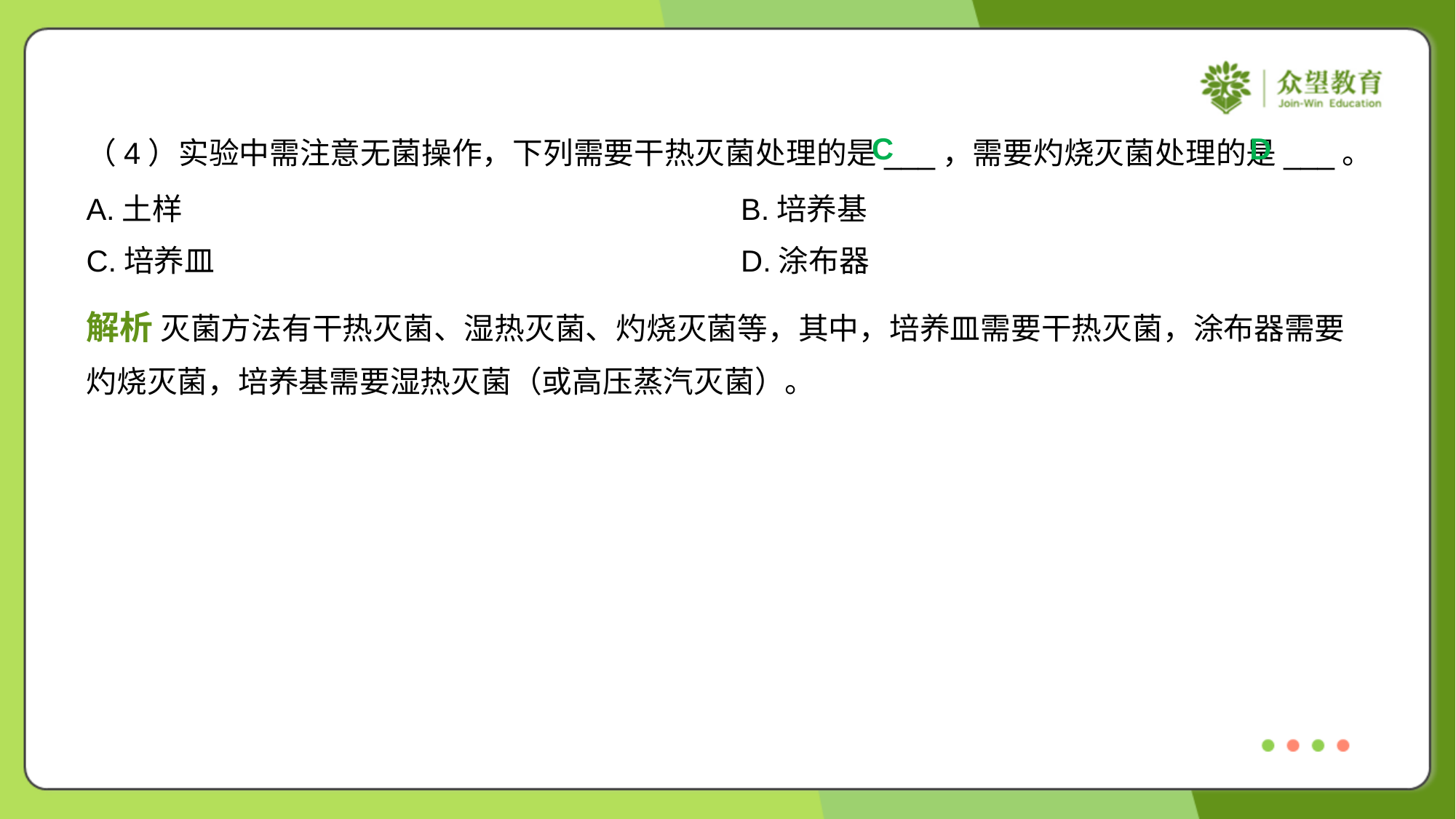

C
D
（4）实验中需注意无菌操作，下列需要干热灭菌处理的是___，需要灼烧灭菌处理的是___。
A.土样	B.培养基
C.培养皿	D.涂布器
解析 灭菌方法有干热灭菌、湿热灭菌、灼烧灭菌等，其中，培养皿需要干热灭菌，涂布器需要
灼烧灭菌，培养基需要湿热灭菌（或高压蒸汽灭菌）。